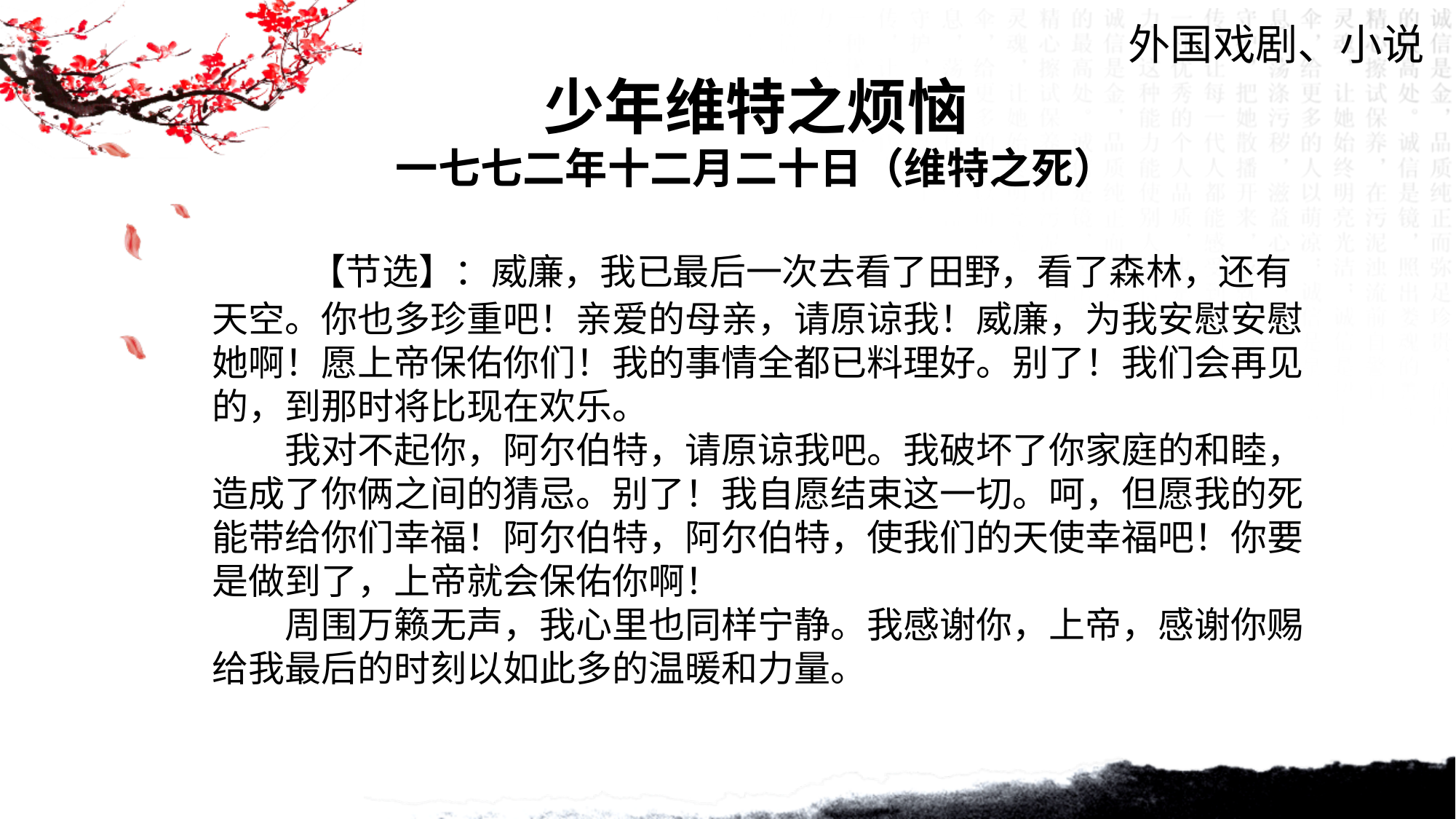

外国戏剧、小说
少年维特之烦恼
一七七二年十二月二十日（维特之死）
         【节选】：威廉，我已最后一次去看了田野，看了森林，还有天空。你也多珍重吧！亲爱的母亲，请原谅我！威廉，为我安慰安慰她啊！愿上帝保佑你们！我的事情全都已料理好。别了！我们会再见的，到那时将比现在欢乐。
　　我对不起你，阿尔伯特，请原谅我吧。我破坏了你家庭的和睦，造成了你俩之间的猜忌。别了！我自愿结束这一切。呵，但愿我的死能带给你们幸福！阿尔伯特，阿尔伯特，使我们的天使幸福吧！你要是做到了，上帝就会保佑你啊！
　　周围万籁无声，我心里也同样宁静。我感谢你，上帝，感谢你赐给我最后的时刻以如此多的温暖和力量。